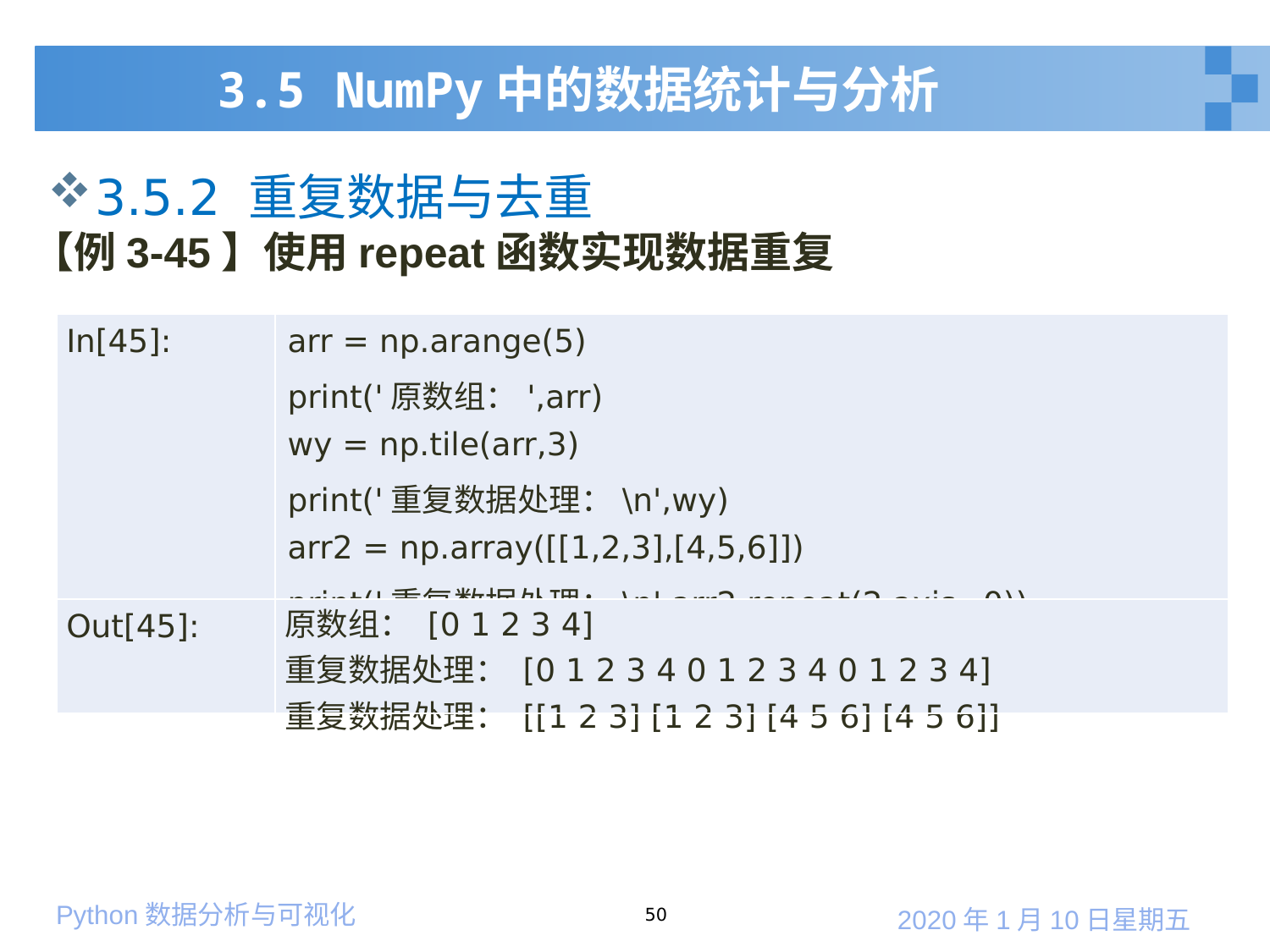

# 3.5 NumPy中的数据统计与分析
3.5.2 重复数据与去重
【例3-45】使用repeat函数实现数据重复
| In[45]: | arr = np.arange(5) print('原数组：',arr) wy = np.tile(arr,3) print('重复数据处理：\n',wy) arr2 = np.array([[1,2,3],[4,5,6]]) print('重复数据处理：\n',arr2.repeat(2,axis=0)) |
| --- | --- |
| Out[45]: | 原数组： [0 1 2 3 4] 重复数据处理： [0 1 2 3 4 0 1 2 3 4 0 1 2 3 4] 重复数据处理： [[1 2 3] [1 2 3] [4 5 6] [4 5 6]] |
50
2020年1月10日星期五